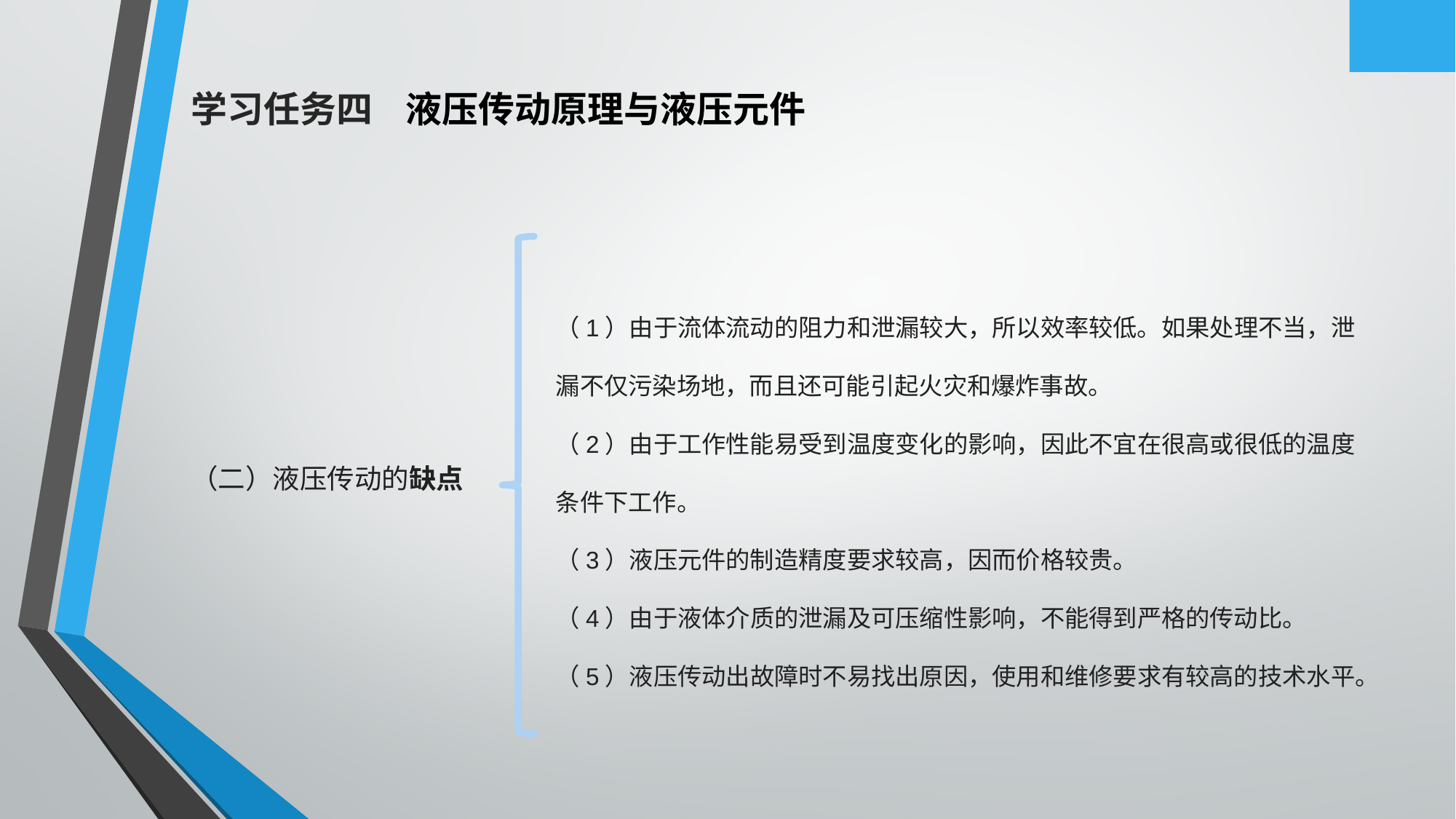

学习任务四    液压传动原理与液压元件

（1）由于流体流动的阻力和泄漏较大，所以效率较低。如果处理不当，泄漏不仅污染场地，而且还可能引起火灾和爆炸事故。
（2）由于工作性能易受到温度变化的影响，因此不宜在很高或很低的温度条件下工作。
（3）液压元件的制造精度要求较高，因而价格较贵。
（4）由于液体介质的泄漏及可压缩性影响，不能得到严格的传动比。
（5）液压传动出故障时不易找出原因，使用和维修要求有较高的技术水平。
（二）液压传动的缺点